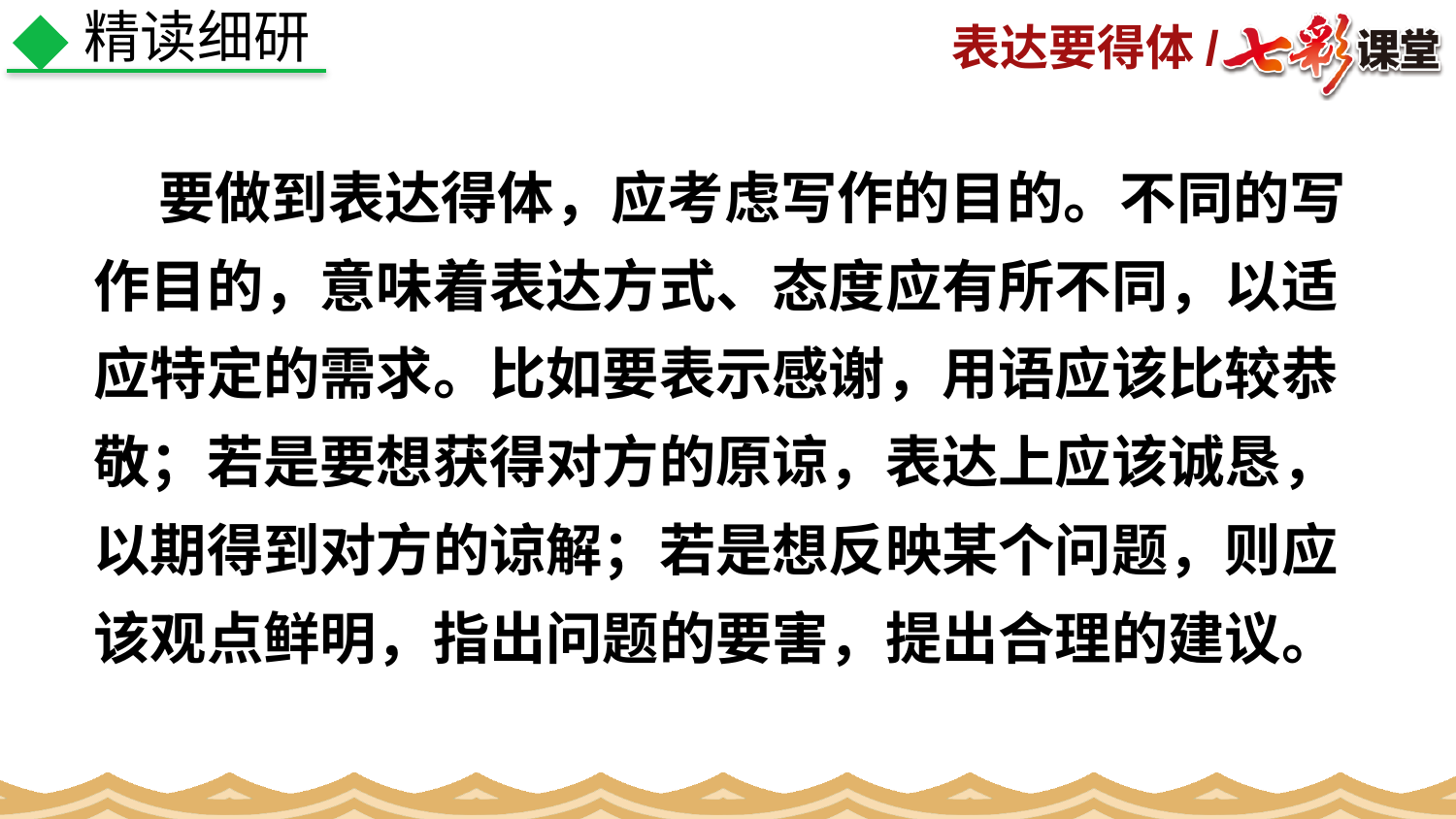

精读细研

    要做到表达得体，应考虑写作的目的。不同的写作目的，意味着表达方式、态度应有所不同，以适应特定的需求。比如要表示感谢，用语应该比较恭敬；若是要想获得对方的原谅，表达上应该诚恳，以期得到对方的谅解；若是想反映某个问题，则应该观点鲜明，指出问题的要害，提出合理的建议。